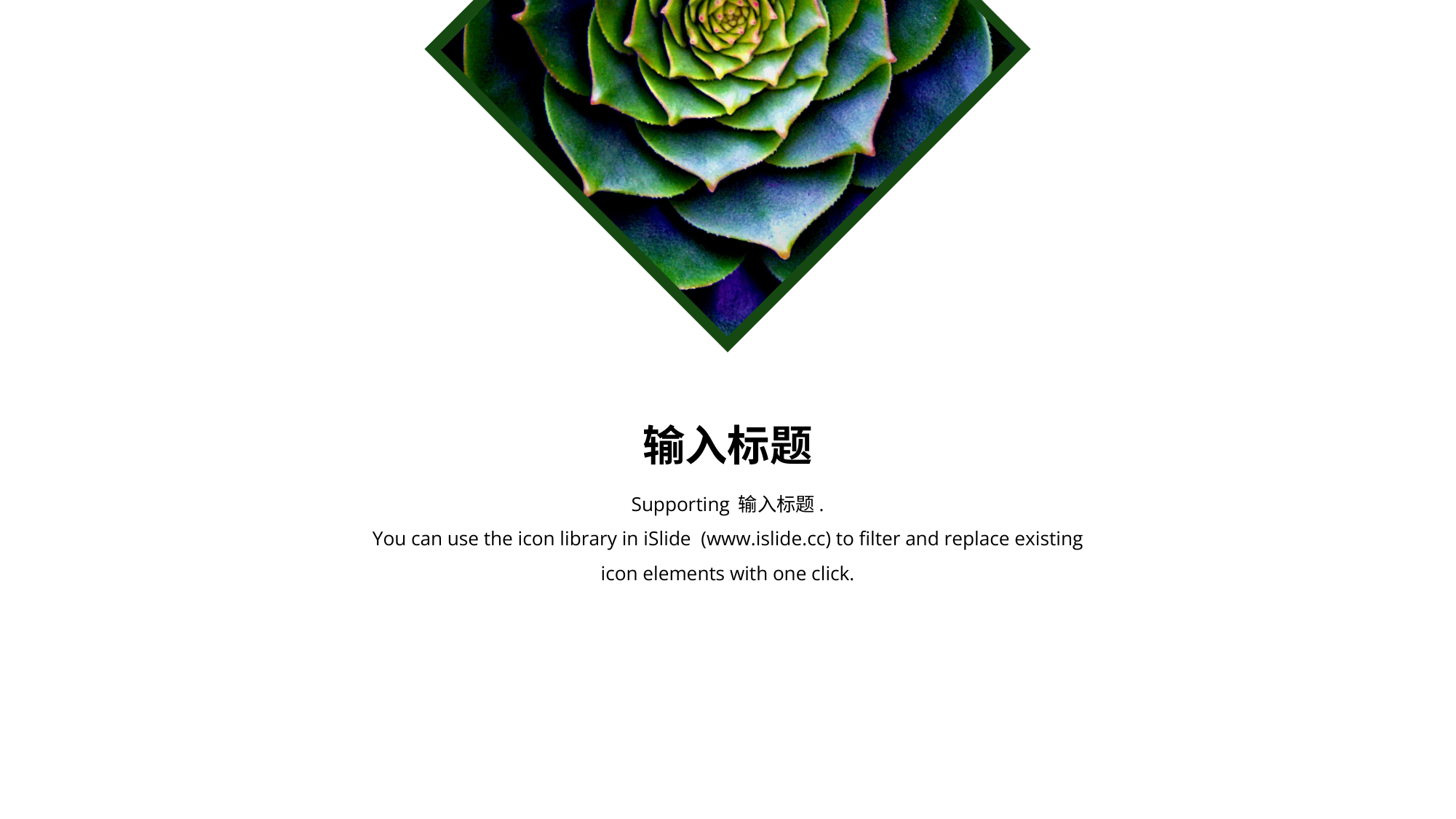

输入标题
Supporting 输入标题.
You can use the icon library in iSlide  (www.islide.cc) to filter and replace existing icon elements with one click.